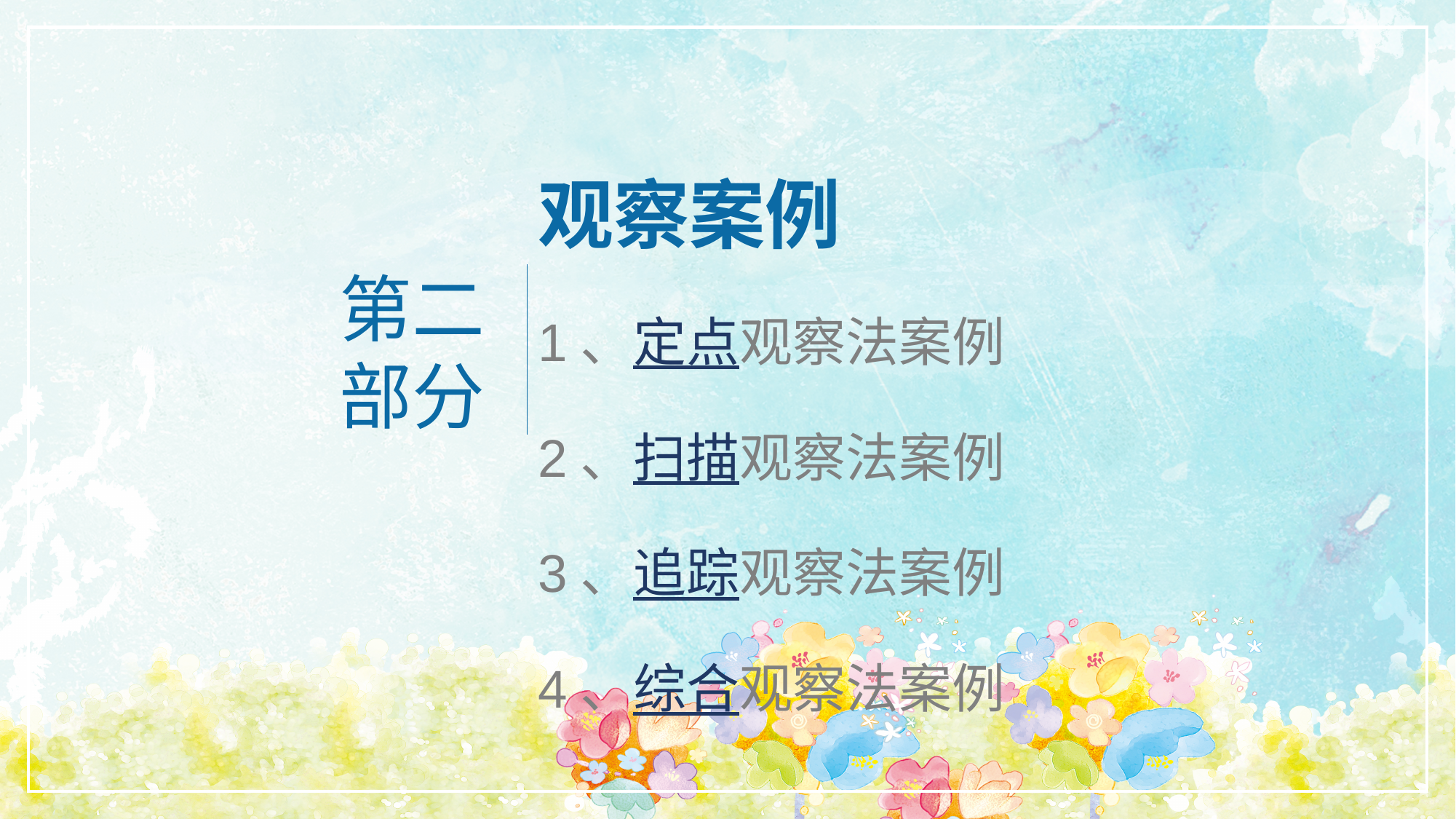

观察案例
第二部分
1、定点观察法案例
2、扫描观察法案例
3、追踪观察法案例
4、综合观察法案例